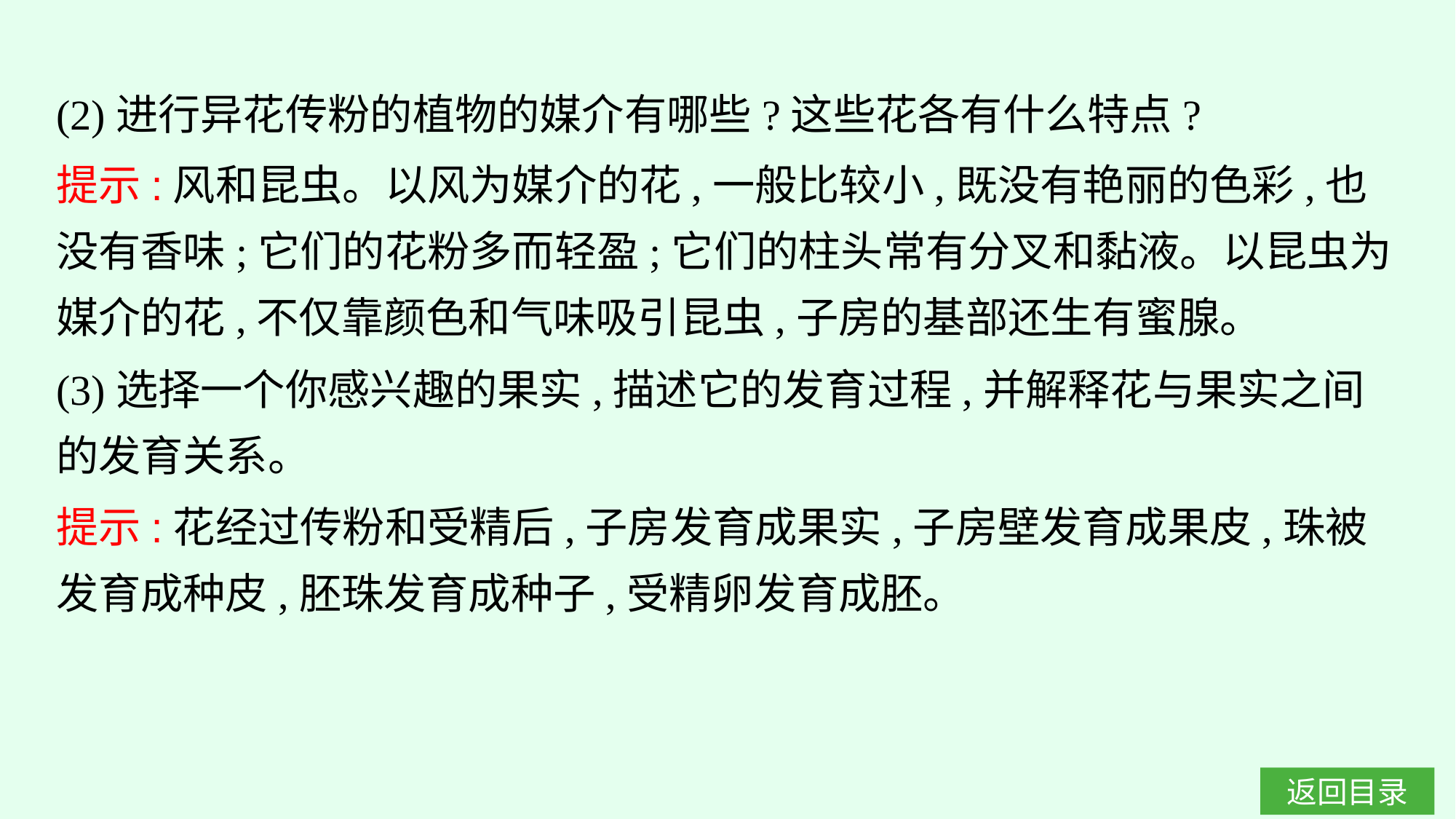

(2)进行异花传粉的植物的媒介有哪些?这些花各有什么特点?
提示:风和昆虫。以风为媒介的花,一般比较小,既没有艳丽的色彩,也没有香味;它们的花粉多而轻盈;它们的柱头常有分叉和黏液。以昆虫为媒介的花,不仅靠颜色和气味吸引昆虫,子房的基部还生有蜜腺。
(3)选择一个你感兴趣的果实,描述它的发育过程,并解释花与果实之间的发育关系。
提示:花经过传粉和受精后,子房发育成果实,子房壁发育成果皮,珠被发育成种皮,胚珠发育成种子,受精卵发育成胚。